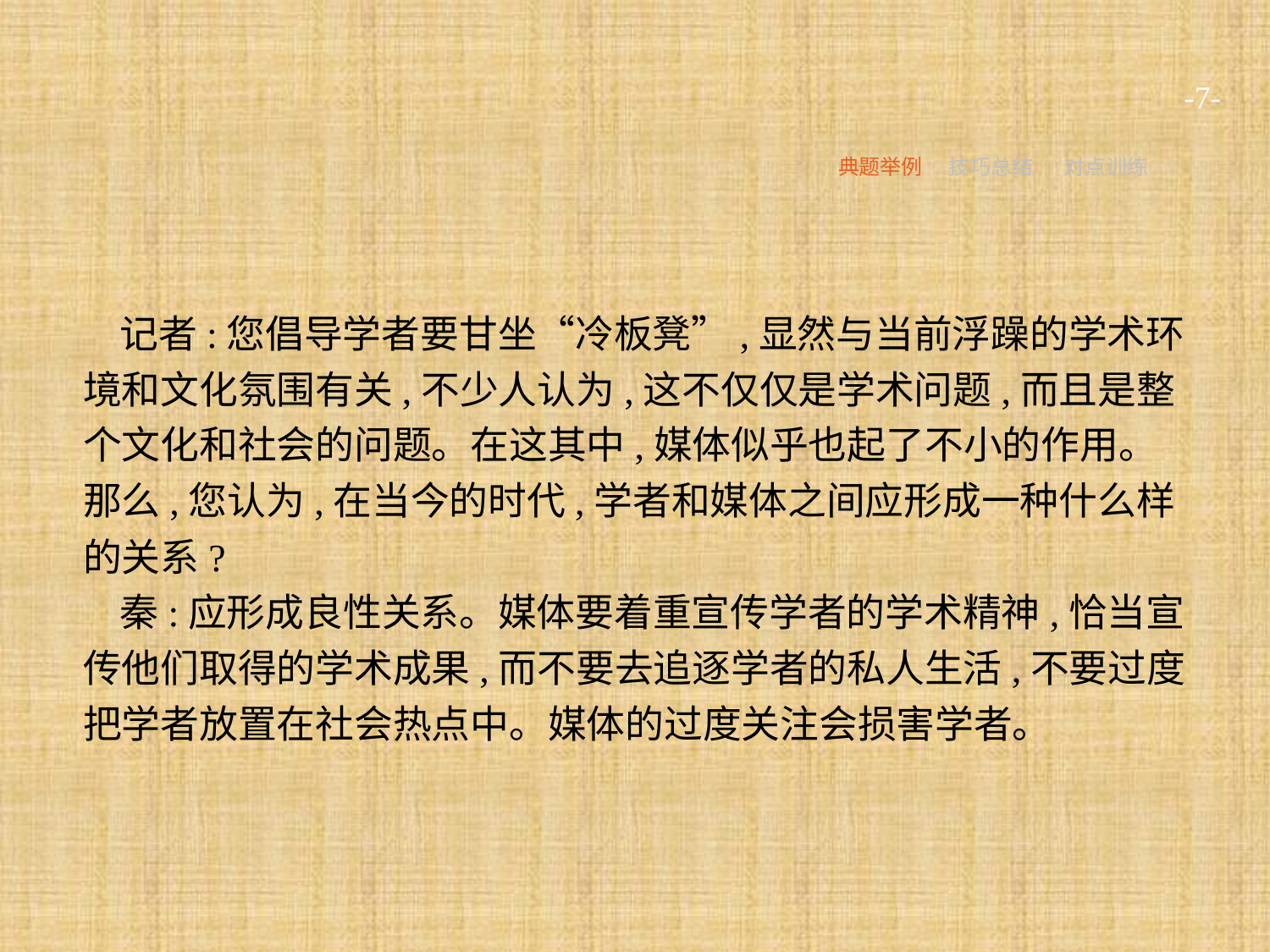

-7-
典题举例
技巧总结
对点训练
记者:您倡导学者要甘坐“冷板凳”,显然与当前浮躁的学术环境和文化氛围有关,不少人认为,这不仅仅是学术问题,而且是整个文化和社会的问题。在这其中,媒体似乎也起了不小的作用。那么,您认为,在当今的时代,学者和媒体之间应形成一种什么样的关系?
秦:应形成良性关系。媒体要着重宣传学者的学术精神,恰当宣传他们取得的学术成果,而不要去追逐学者的私人生活,不要过度把学者放置在社会热点中。媒体的过度关注会损害学者。